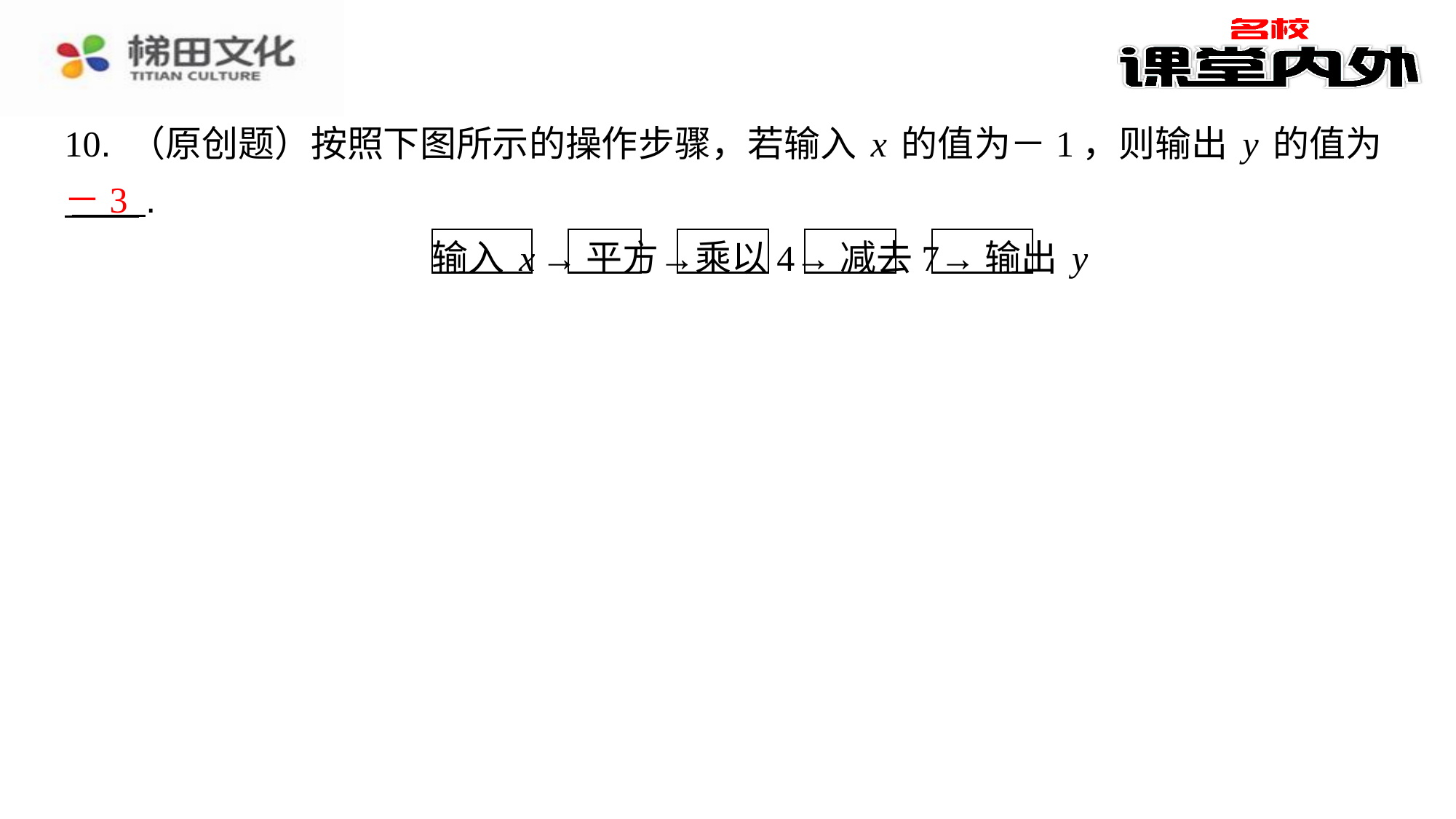

10. （原创题）按照下图所示的操作步骤，若输入x的值为－1，则输出y的值为⁠
            ⁠.
－3
输入x→平方→乘以4→减去7→输出y